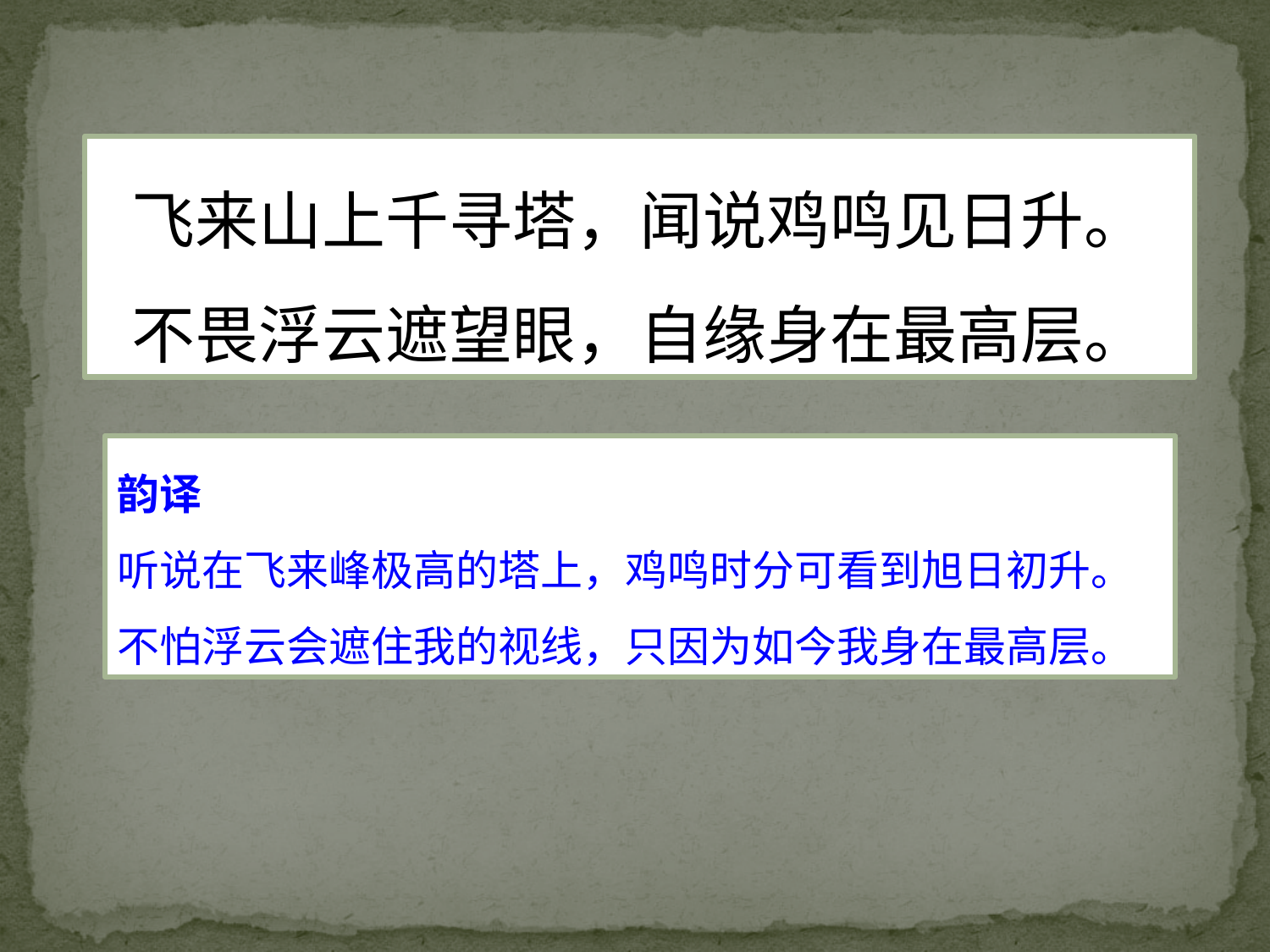

飞来山上千寻塔，闻说鸡鸣见日升。
不畏浮云遮望眼，自缘身在最高层。

韵译
听说在飞来峰极高的塔上，鸡鸣时分可看到旭日初升。
不怕浮云会遮住我的视线，只因为如今我身在最高层。